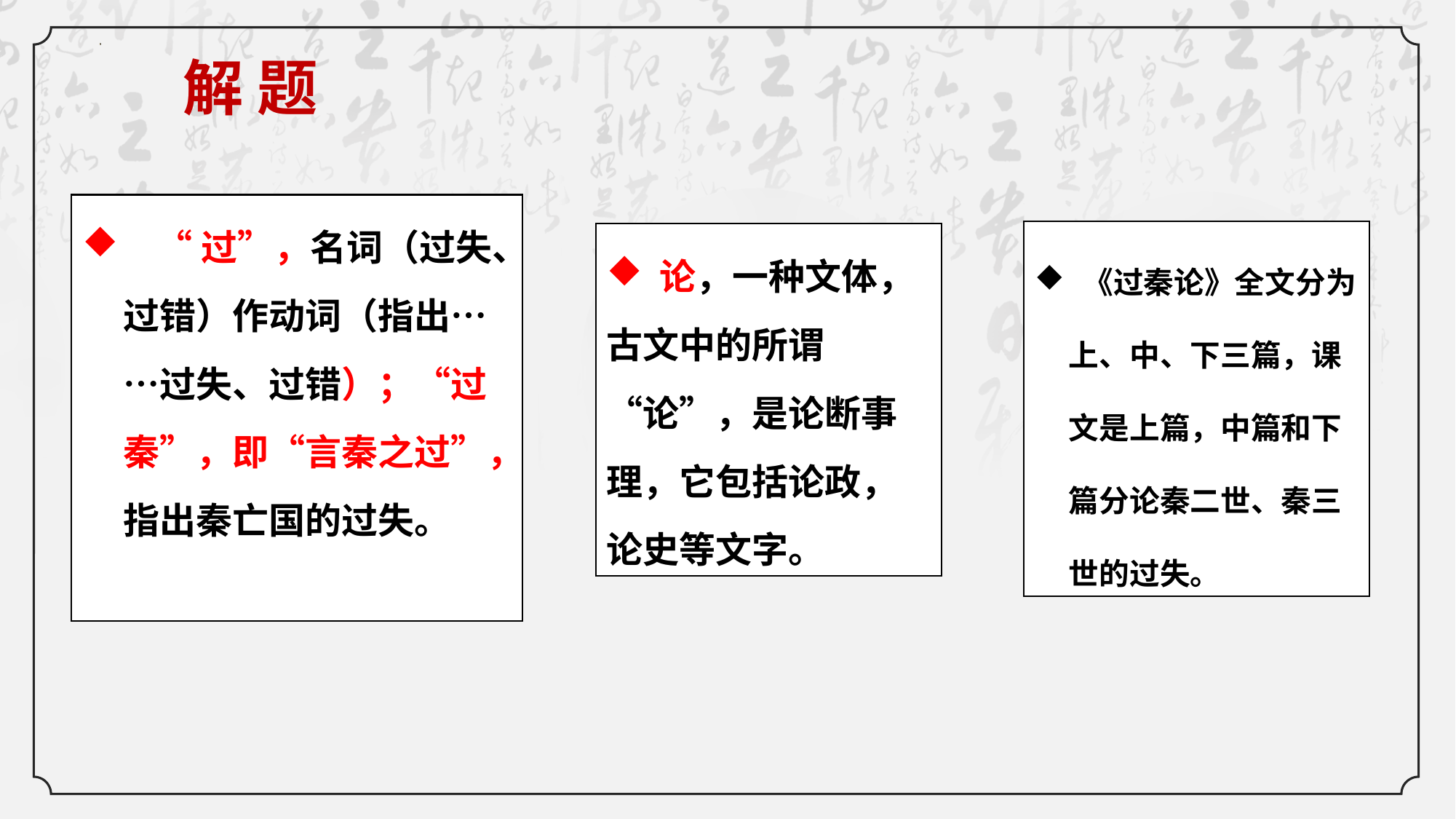

解 题
    “过”，名词（过失、过错）作动词（指出……过失、过错）；“过秦”，即“言秦之过”，指出秦亡国的过失。
 《过秦论》全文分为上、中、下三篇，课文是上篇，中篇和下篇分论秦二世、秦三世的过失。
 论，一种文体，古文中的所谓“论”，是论断事理，它包括论政，论史等文字。